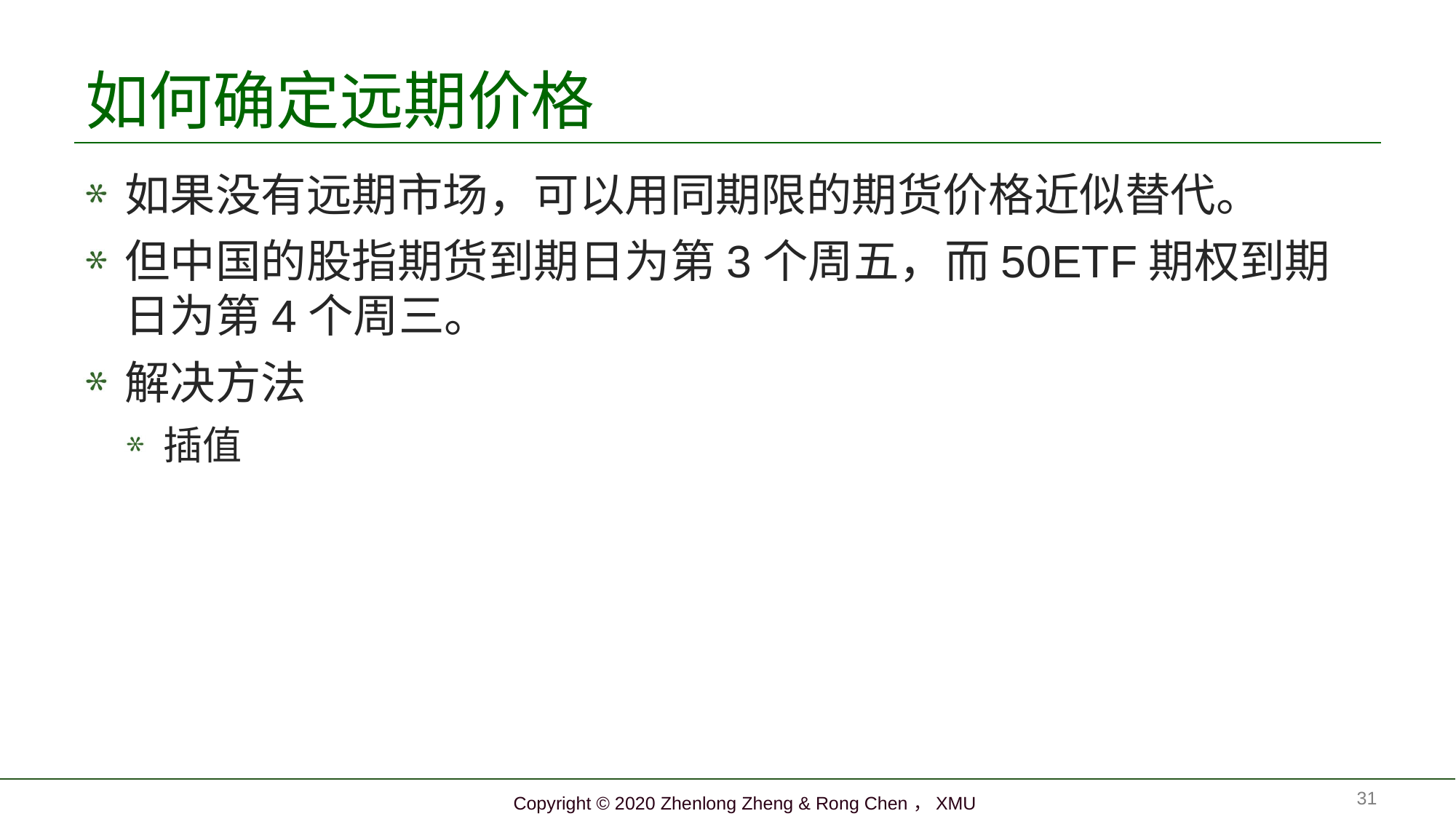

# 如何确定远期价格
如果没有远期市场，可以用同期限的期货价格近似替代。
但中国的股指期货到期日为第3个周五，而50ETF期权到期日为第4个周三。
解决方法
插值
31